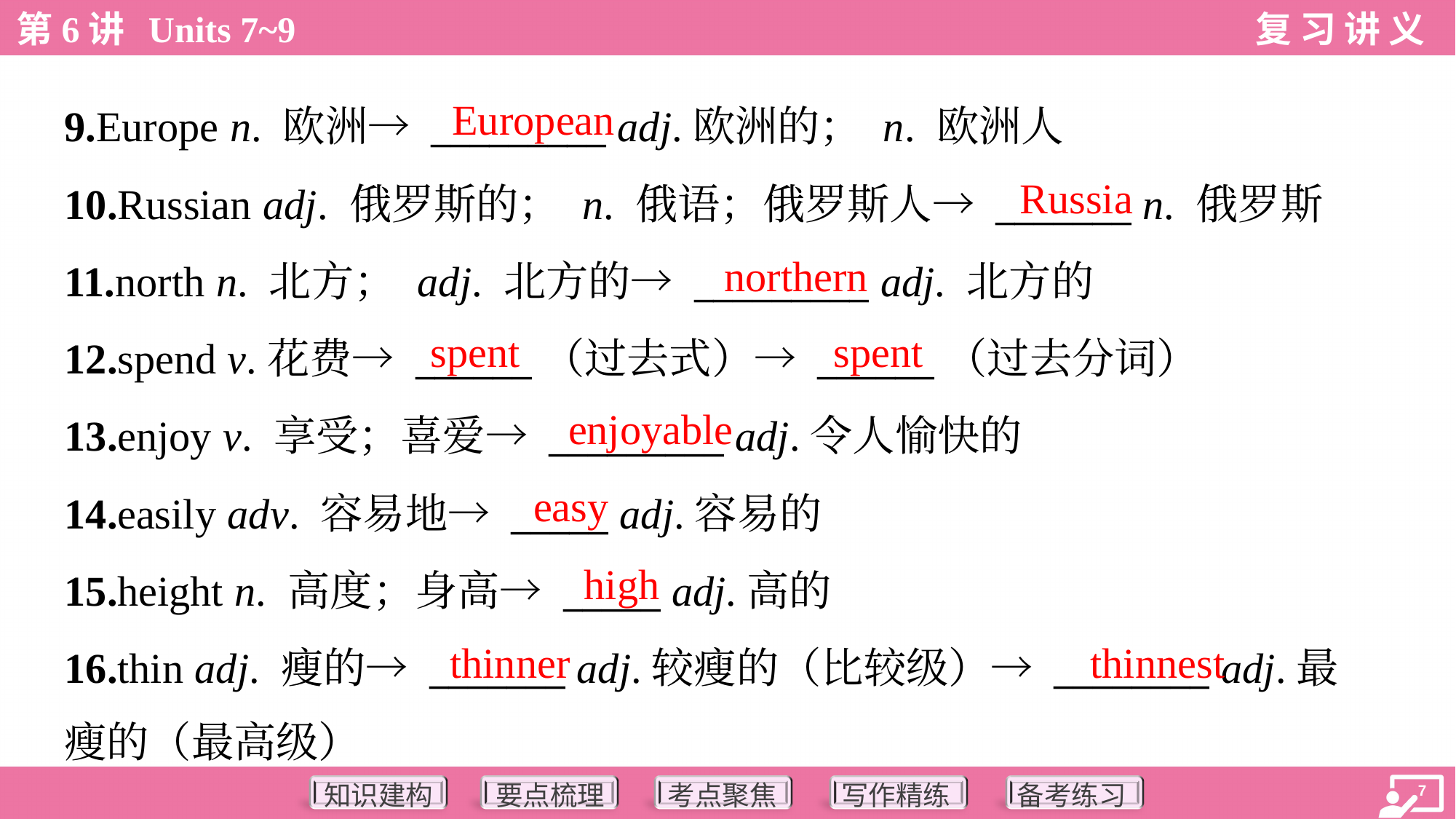

European
9.Europe n. 欧洲→ _________ adj.欧洲的； n. 欧洲人
10.Russian adj. 俄罗斯的； n. 俄语；俄罗斯人→ _______ n. 俄罗斯
11.north n. 北方； adj. 北方的→ _________ adj. 北方的
12.spend v.花费→ ______（过去式）→ ______（过去分词）
13.enjoy v. 享受；喜爱→ _________ adj.令人愉快的
14.easily adv. 容易地→ _____ adj.容易的
15.height n. 高度；身高→ _____ adj.高的
16.thin adj. 瘦的→ _______ adj.较瘦的（比较级）→ ________ adj.最
瘦的（最高级）
Russia
northern
spent
spent
enjoyable
easy
high
thinner
thinnest